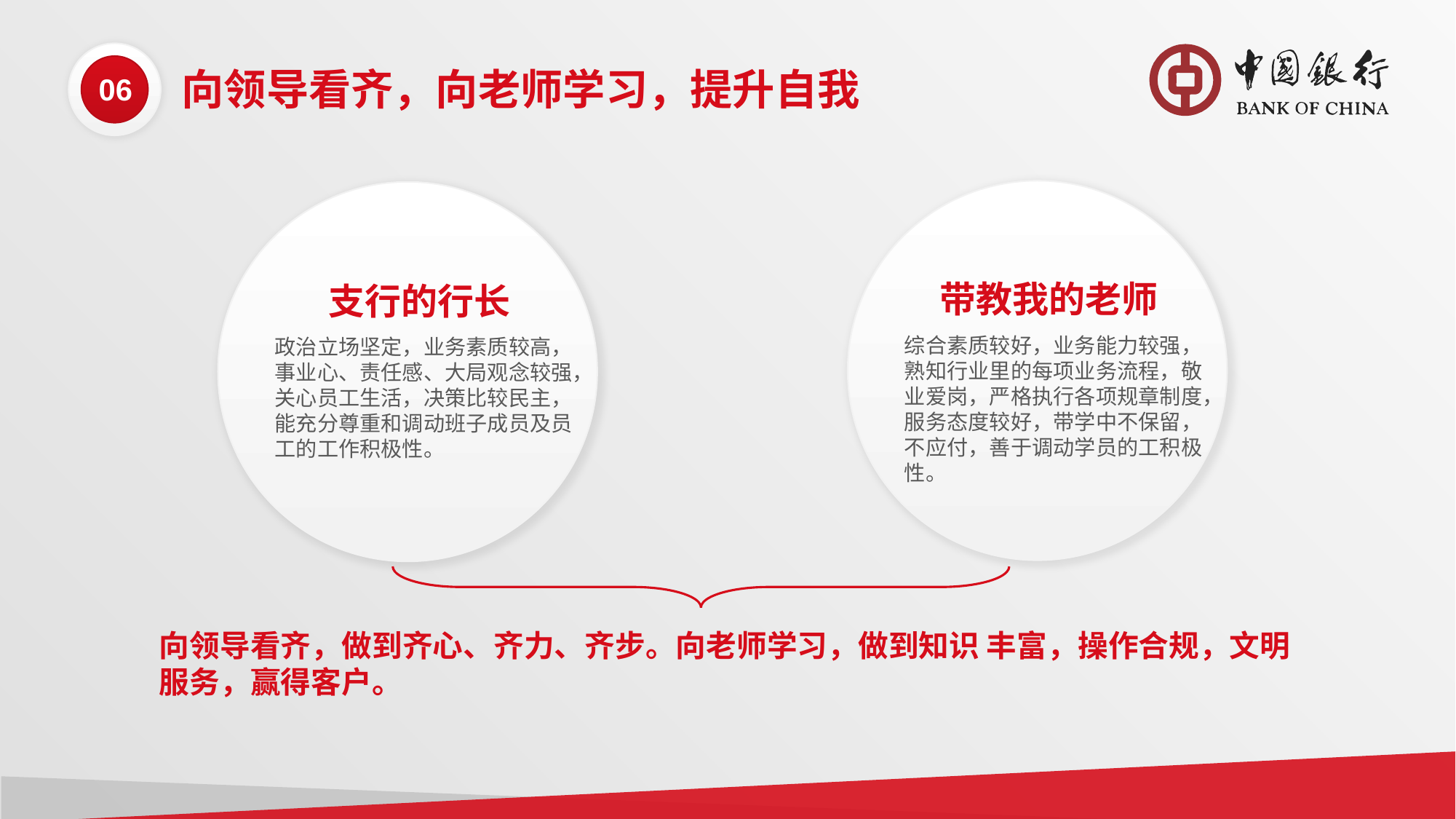

06
向领导看齐，向老师学习，提升自我

带教我的老师
综合素质较好，业务能力较强，熟知行业里的每项业务流程，敬业爱岗，严格执行各项规章制度，服务态度较好，带学中不保留，不应付，善于调动学员的工积极性。

支行的行长
政治立场坚定，业务素质较高，事业心、责任感、大局观念较强，关心员工生活，决策比较民主，能充分尊重和调动班子成员及员工的工作积极性。

向领导看齐，做到齐心、齐力、齐步。向老师学习，做到知识 丰富，操作合规，文明服务，赢得客户。